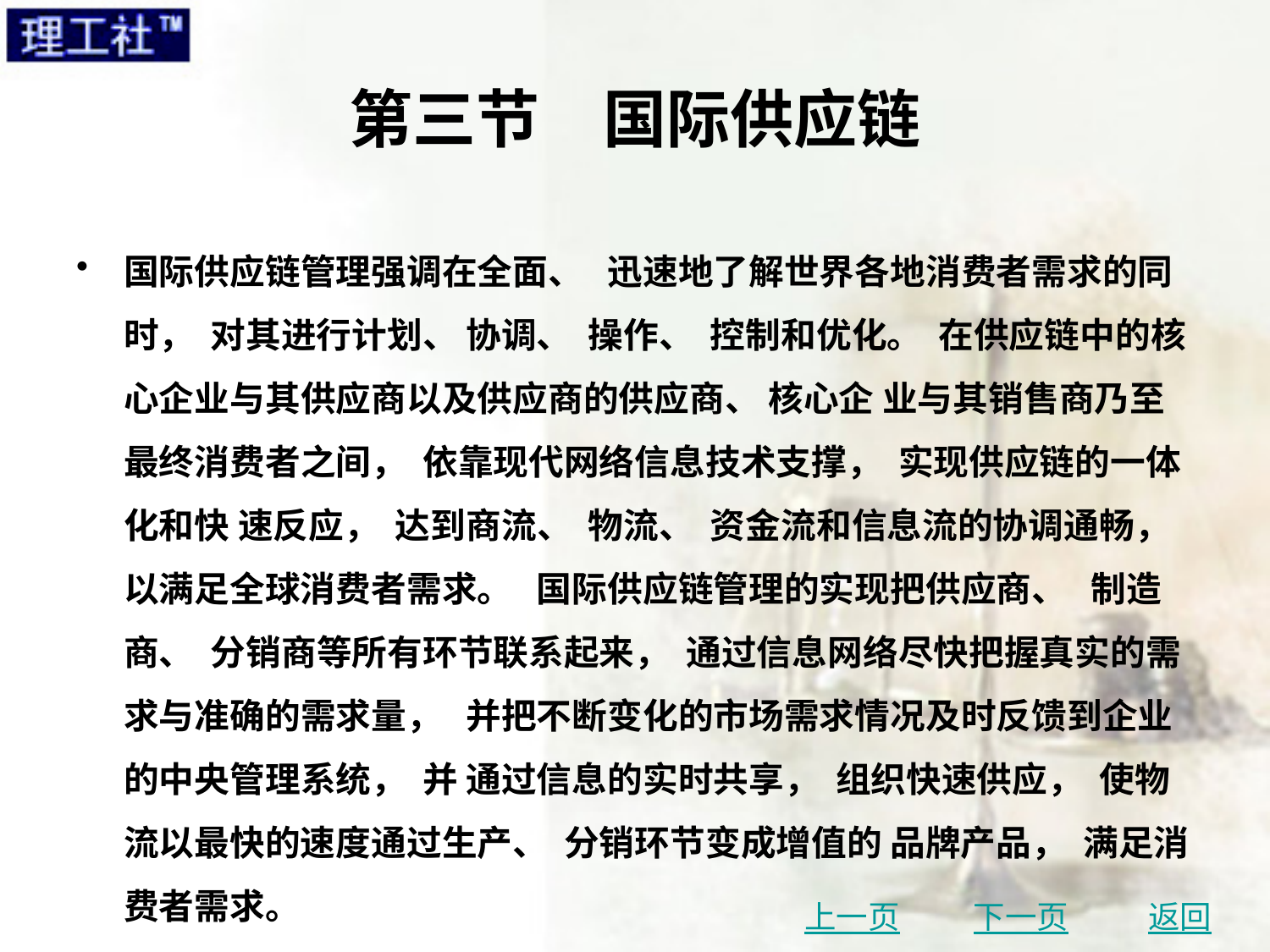

# 第三节　国际供应链
国际供应链管理强调在全面、   迅速地了解世界各地消费者需求的同时，  对其进行计划、 协调、  操作、  控制和优化。  在供应链中的核心企业与其供应商以及供应商的供应商、 核心企 业与其销售商乃至最终消费者之间，  依靠现代网络信息技术支撑，  实现供应链的一体化和快 速反应，  达到商流、  物流、  资金流和信息流的协调通畅，  以满足全球消费者需求。   国际供应链管理的实现把供应商、   制造商、  分销商等所有环节联系起来，  通过信息网络尽快把握真实的需求与准确的需求量，   并把不断变化的市场需求情况及时反馈到企业的中央管理系统，  并 通过信息的实时共享，  组织快速供应，  使物流以最快的速度通过生产、  分销环节变成增值的 品牌产品，  满足消费者需求。

上一页
下一页
返回